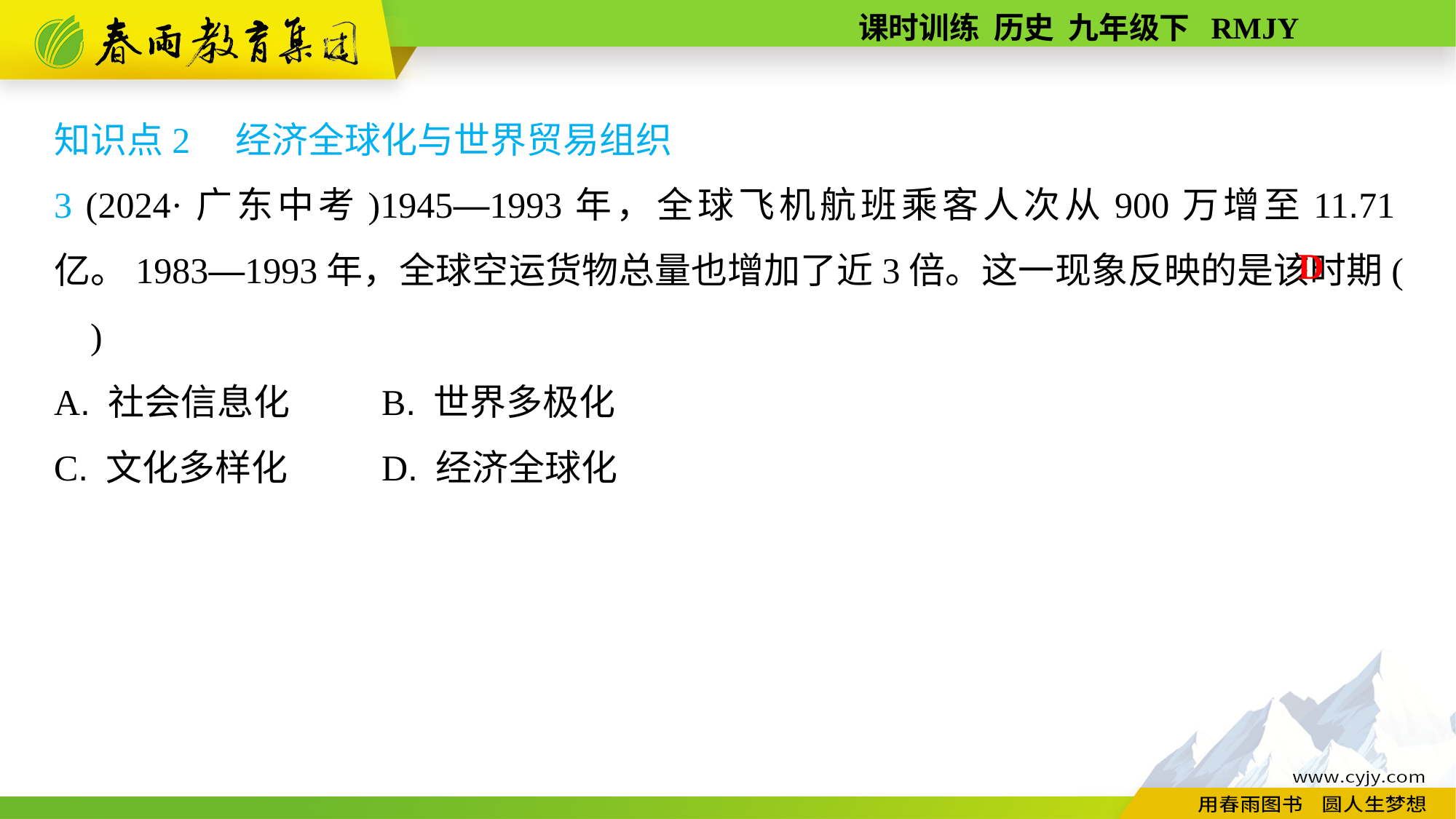

知识点2　经济全球化与世界贸易组织
3 (2024·广东中考)1945—1993年，全球飞机航班乘客人次从900万增至11.71亿。1983—1993年，全球空运货物总量也增加了近3倍。这一现象反映的是该时期(     )
A. 社会信息化	B. 世界多极化
C. 文化多样化	D. 经济全球化
D